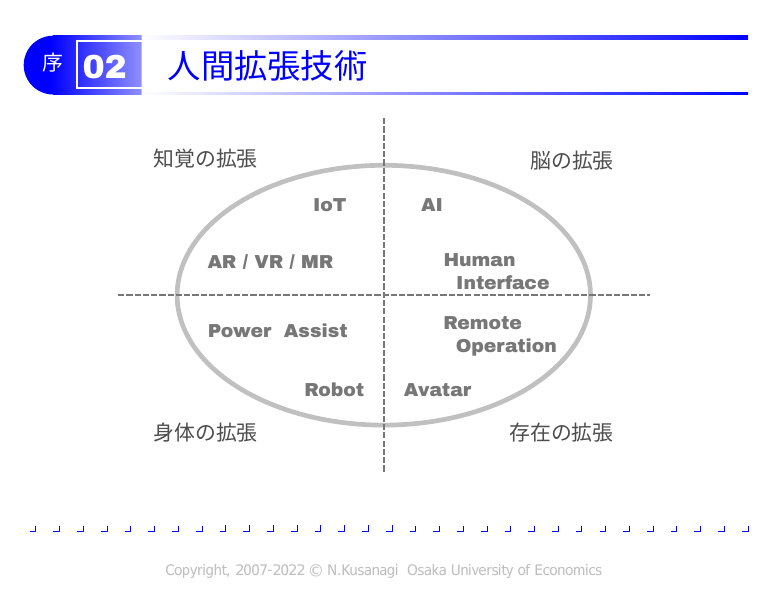

# 02   人間拡張技術
知覚の拡張
脳の拡張

IoT
AI
Human
  Interface
AR / VR / MR
Remote
  Operation
Power  Assist
Robot
Avatar
身体の拡張
存在の拡張